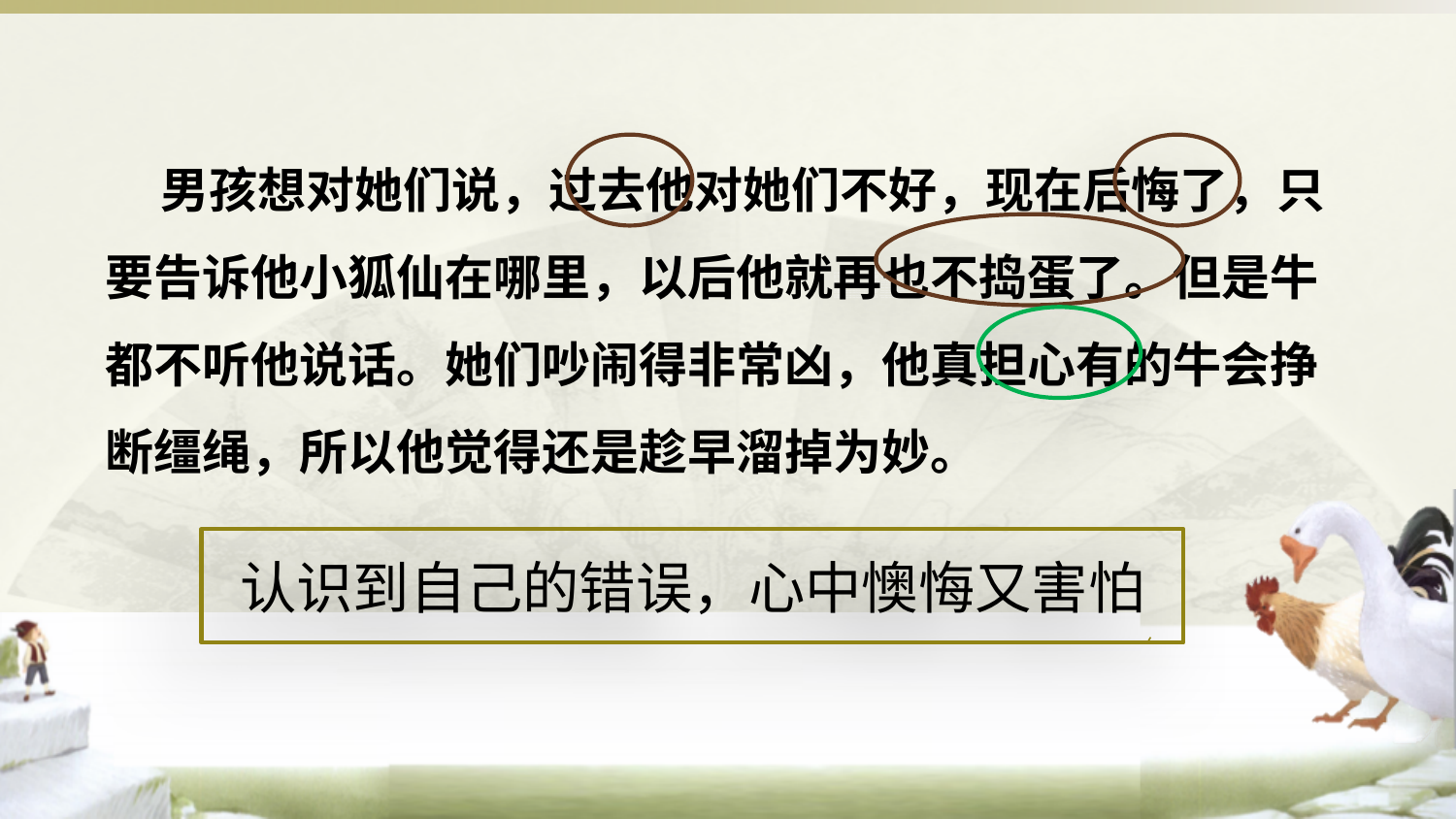

男孩想对她们说，过去他对她们不好，现在后悔了，只要告诉他小狐仙在哪里，以后他就再也不捣蛋了。但是牛都不听他说话。她们吵闹得非常凶，他真担心有的牛会挣断缰绳，所以他觉得还是趁早溜掉为妙。

认识到自己的错误，心中懊悔又害怕